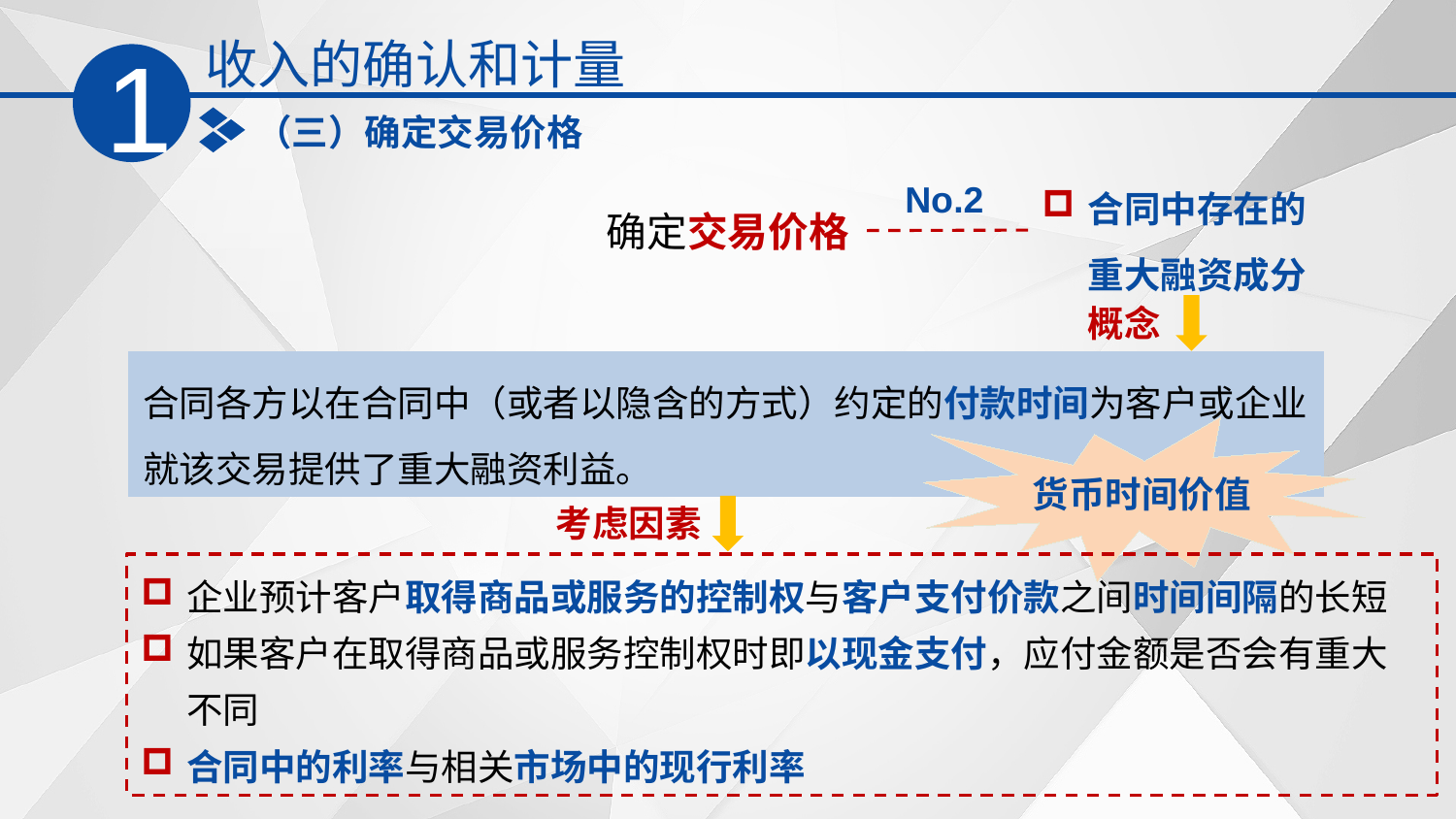

收入的确认和计量
1

（三）确定交易价格

合同中存在的重大融资成分
No.2
确定交易价格
概念

合同各方以在合同中（或者以隐含的方式）约定的付款时间为客户或企业就该交易提供了重大融资利益。
货币时间价值
考虑因素

企业预计客户取得商品或服务的控制权与客户支付价款之间时间间隔的长短
如果客户在取得商品或服务控制权时即以现金支付，应付金额是否会有重大不同
合同中的利率与相关市场中的现行利率